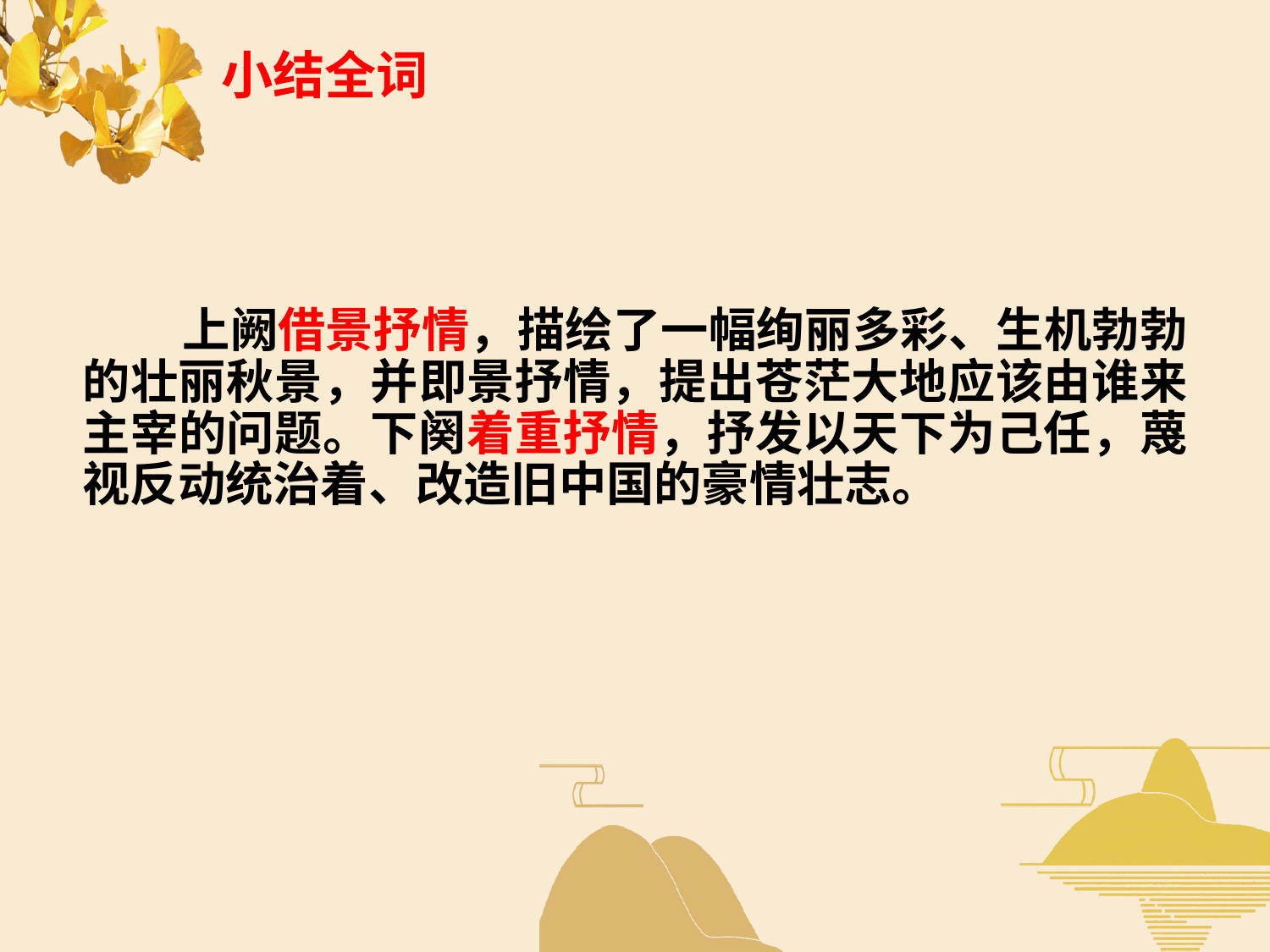

# 小结全词
上阙借景抒情，描绘了一幅绚丽多彩、生机勃勃的壮丽秋景，并即景抒情，提出苍茫大地应该由谁来主宰的问题。下阕着重抒情，抒发以天下为己任，蔑视反动统治着、改造旧中国的豪情壮志。